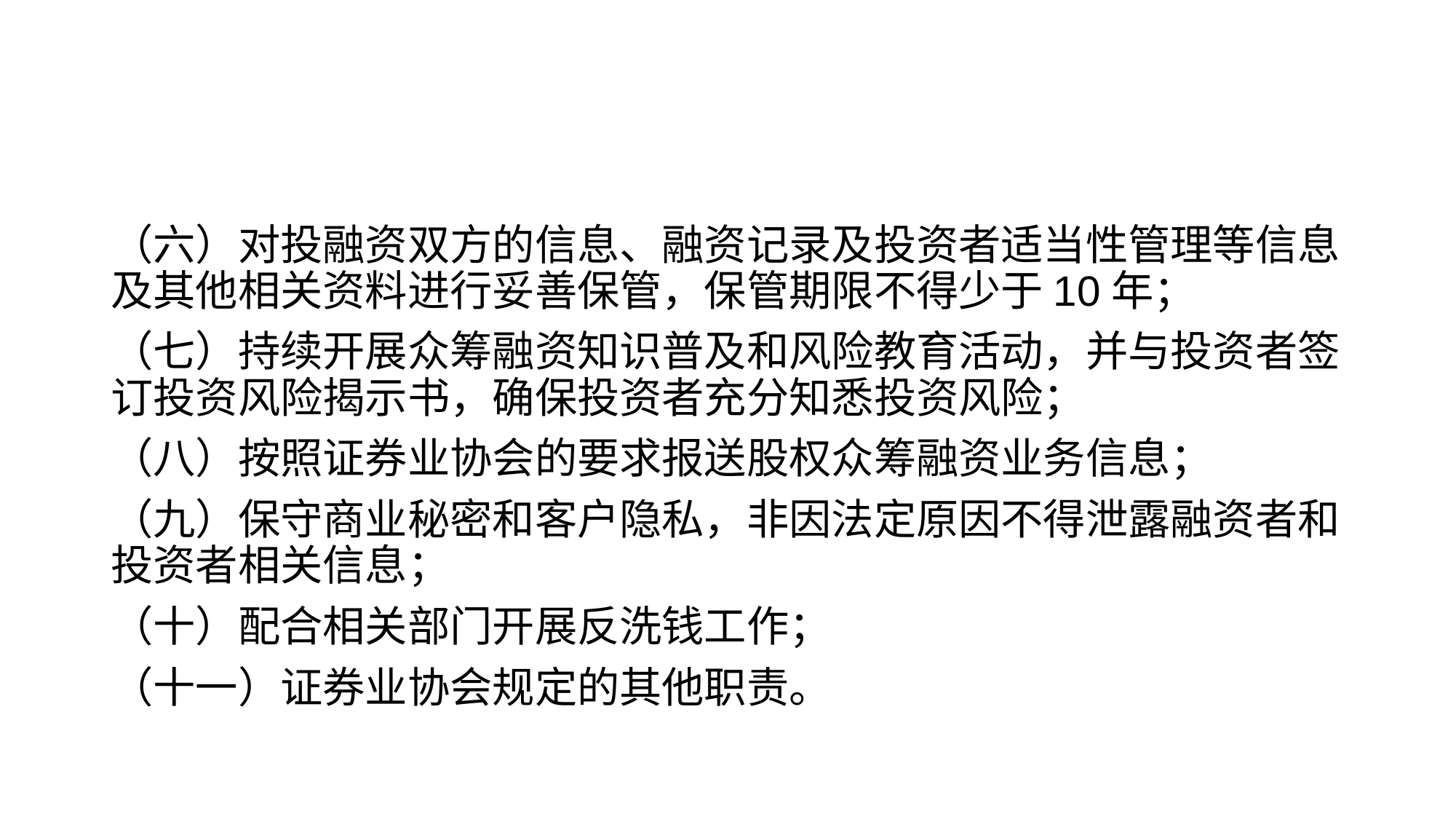

#
（六）对投融资双方的信息、融资记录及投资者适当性管理等信息及其他相关资料进行妥善保管，保管期限不得少于10年；
（七）持续开展众筹融资知识普及和风险教育活动，并与投资者签订投资风险揭示书，确保投资者充分知悉投资风险；
（八）按照证券业协会的要求报送股权众筹融资业务信息；
（九）保守商业秘密和客户隐私，非因法定原因不得泄露融资者和投资者相关信息；
（十）配合相关部门开展反洗钱工作；
（十一）证券业协会规定的其他职责。